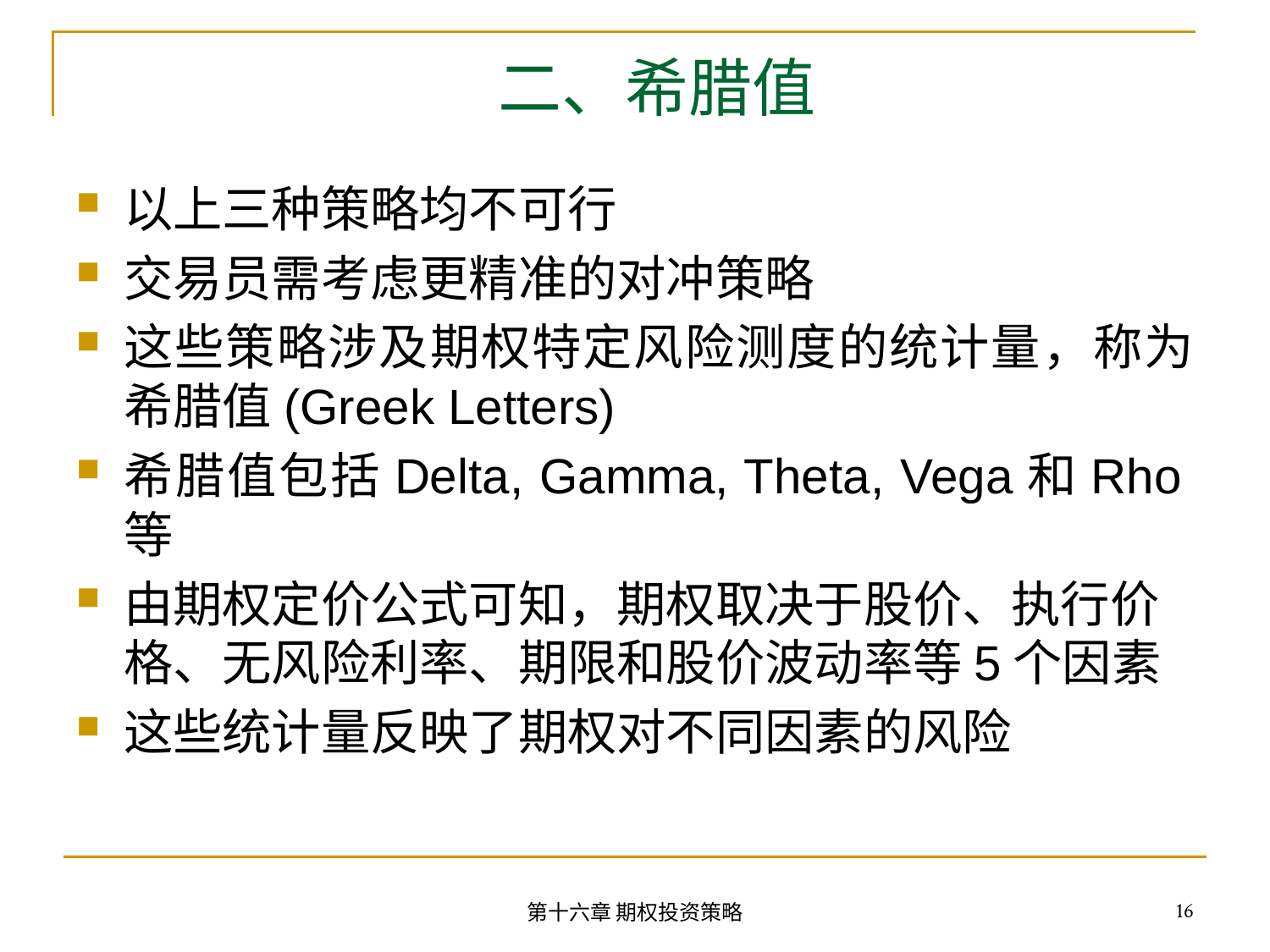

# 二、希腊值

以上三种策略均不可行
交易员需考虑更精准的对冲策略
这些策略涉及期权特定风险测度的统计量，称为希腊值(Greek Letters)
希腊值包括Delta, Gamma, Theta, Vega和Rho等
由期权定价公式可知，期权取决于股价、执行价格、无风险利率、期限和股价波动率等5个因素
这些统计量反映了期权对不同因素的风险
16
第十六章 期权投资策略